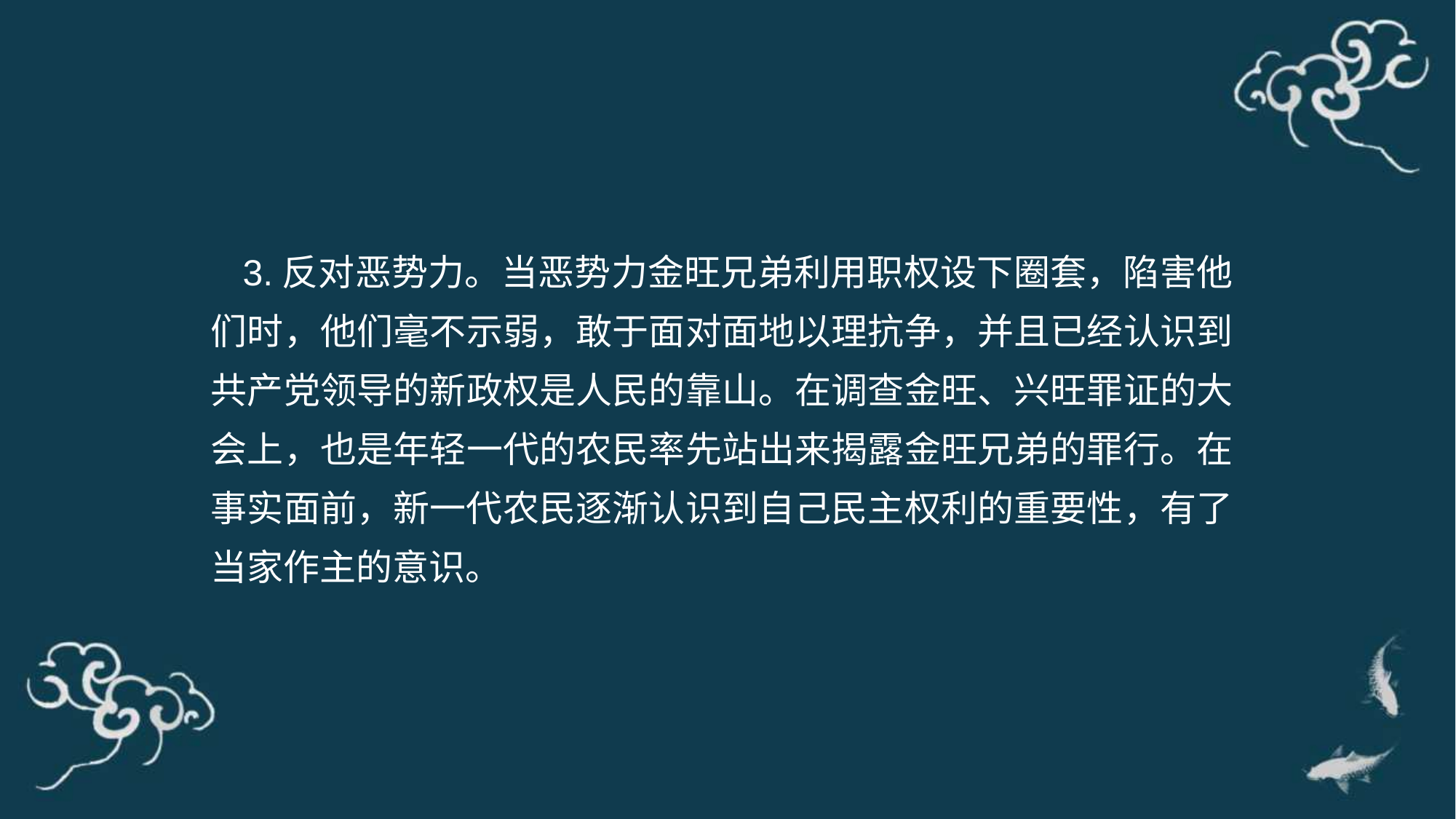

3.反对恶势力。当恶势力金旺兄弟利用职权设下圈套，陷害他们时，他们毫不示弱，敢于面对面地以理抗争，并且已经认识到共产党领导的新政权是人民的靠山。在调查金旺、兴旺罪证的大会上，也是年轻一代的农民率先站出来揭露金旺兄弟的罪行。在事实面前，新一代农民逐渐认识到自己民主权利的重要性，有了当家作主的意识。